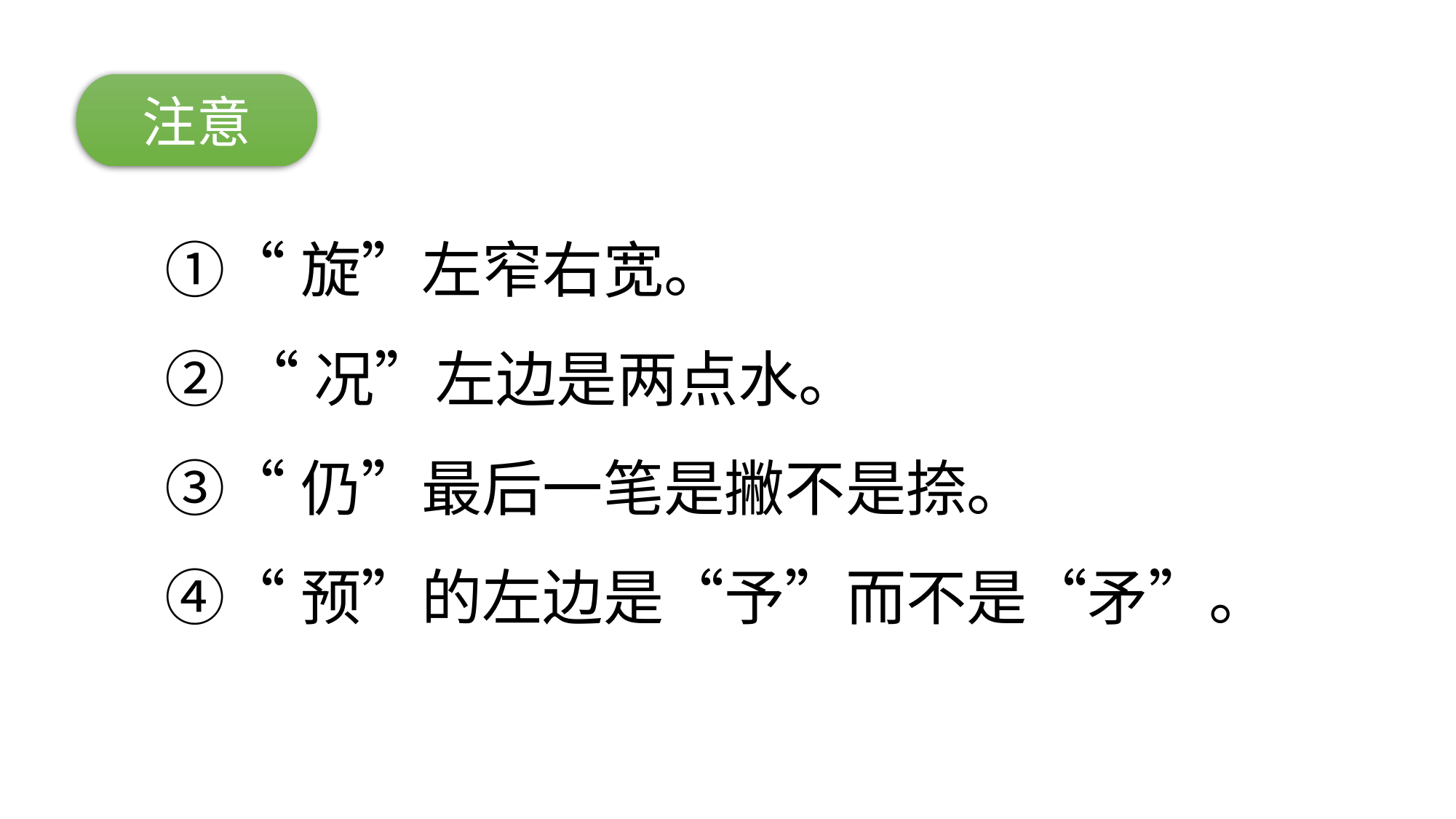

注意
①“旋”左窄右宽。
② “况”左边是两点水。
③“仍”最后一笔是撇不是捺。
④“预”的左边是“予”而不是“矛”。